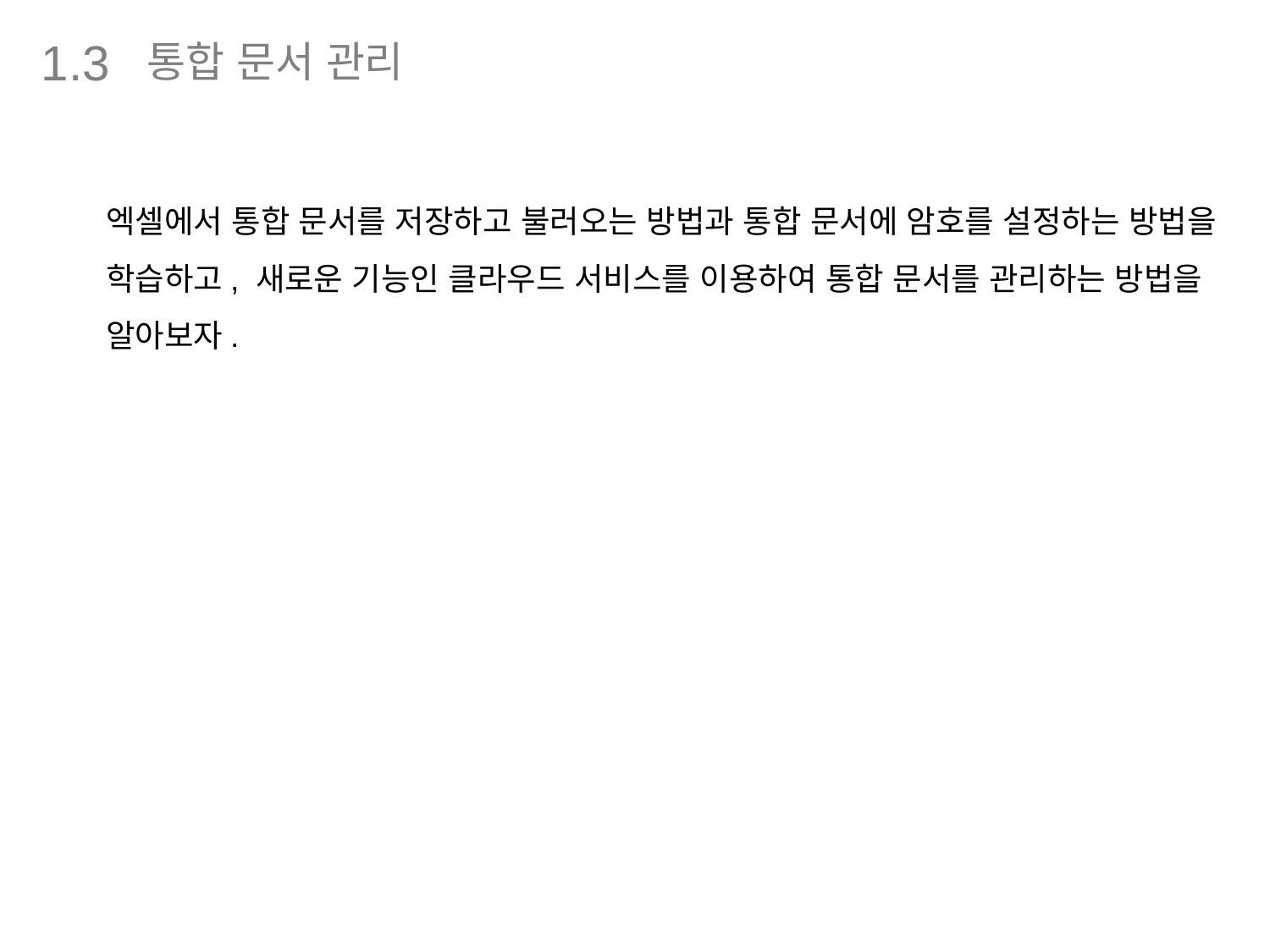

통합 문서 관리
1.3
엑셀에서 통합 문서를 저장하고 불러오는 방법과 통합 문서에 암호를 설정하는 방법을 학습하고, 새로운 기능인 클라우드 서비스를 이용하여 통합 문서를 관리하는 방법을 알아보자.